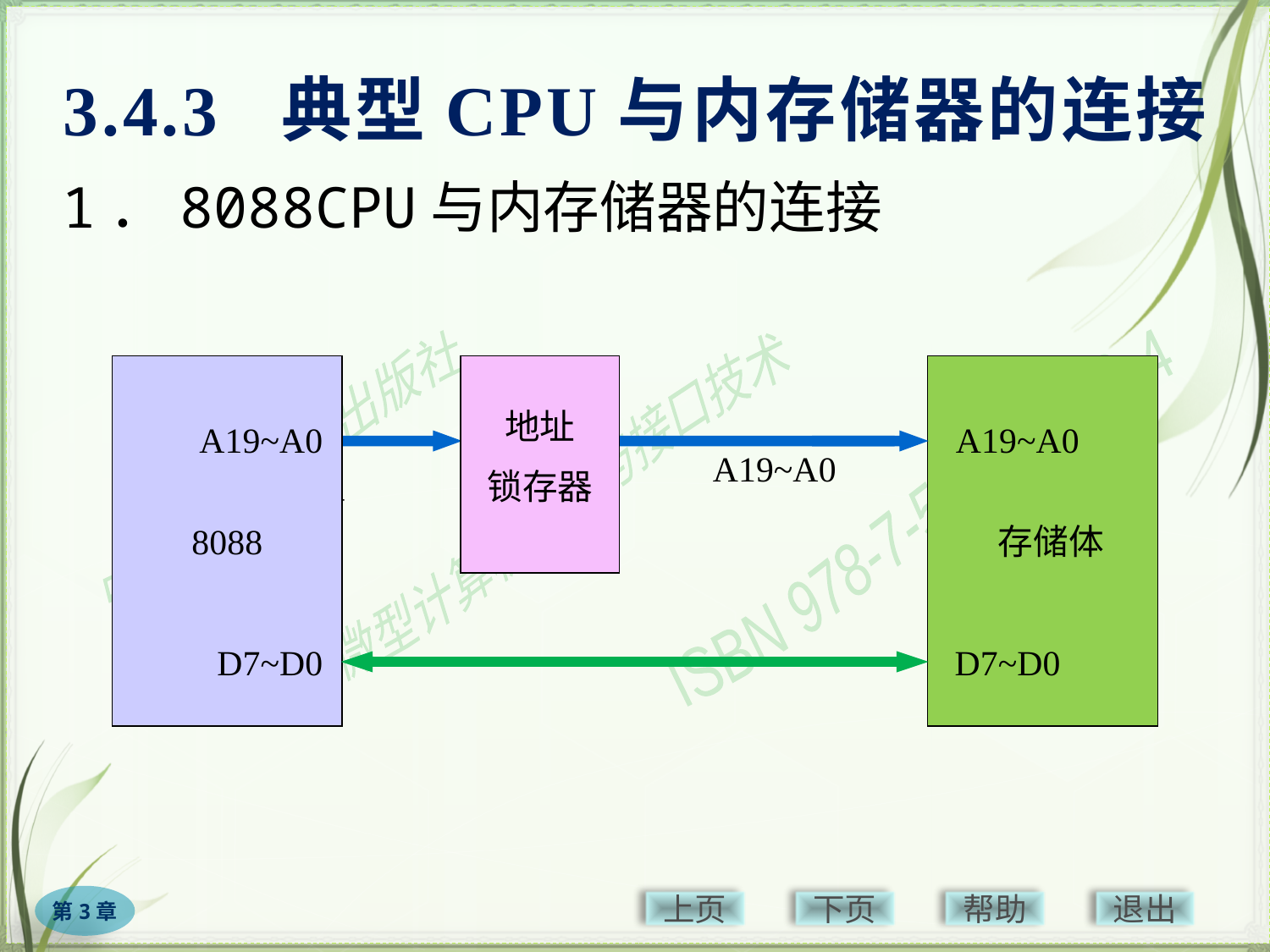

# 3.4.3  典型CPU与内存储器的连接
1．8088CPU与内存储器的连接

地址
锁存器

A19~A0
A19~A0

A19~A0
BHE

8088
 存储体
D7~D0
D7~D0